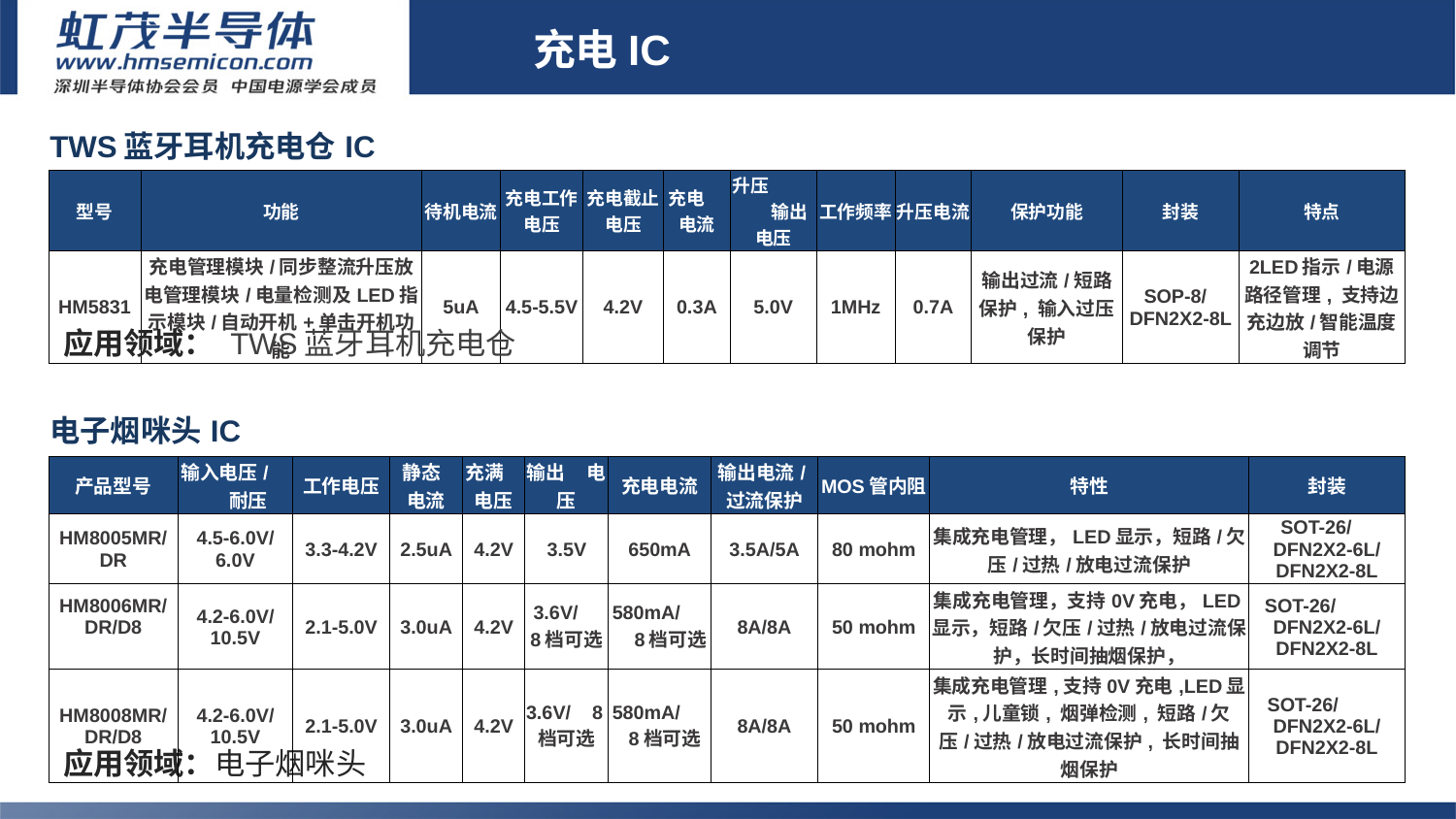

充电IC
| TWS蓝牙耳机充电仓IC |  |  |  |  |  |  |  |  |  |  |  |
| --- | --- | --- | --- | --- | --- | --- | --- | --- | --- | --- | --- |
| 型号 | 功能 | 待机电流 | 充电工作电压 | 充电截止 电压 | 充电 电流 | 升压 输出电压 | 工作频率 | 升压电流 | 保护功能 | 封装 | 特点 |
| HM5831 | 充电管理模块/同步整流升压放电管理模块/电量检测及LED指示模块/自动开机+单击开机功能 | 5uA | 4.5-5.5V | 4.2V | 0.3A | 5.0V | 1MHz | 0.7A | 输出过流/短路保护, 输入过压保护 | SOP-8/ DFN2X2-8L | 2LED指示/电源路径管理, 支持边充边放/智能温度调节 |
# 充电IC
应用领域： TWS蓝牙耳机充电仓

| 电子烟咪头IC |  |  |  |  |  |  |  |  |  |  |
| --- | --- | --- | --- | --- | --- | --- | --- | --- | --- | --- |
| 产品型号 | 输入电压/ 耐压 | 工作电压 | 静态 电流 | 充满 电压 | 输出 电压 | 充电电流 | 输出电流/ 过流保护 | MOS管内阻 | 特性 | 封装 |
| HM8005MR/DR | 4.5-6.0V/ 6.0V | 3.3-4.2V | 2.5uA | 4.2V | 3.5V | 650mA | 3.5A/5A | 80 mohm | 集成充电管理，LED显示，短路/欠压/过热/放电过流保护 | SOT-26/ DFN2X2-6L/ DFN2X2-8L |
| HM8006MR/DR/D8 | 4.2-6.0V/ 10.5V | 2.1-5.0V | 3.0uA | 4.2V | 3.6V/ 8档可选 | 580mA/ 8档可选 | 8A/8A | 50 mohm | 集成充电管理，支持0V充电，LED显示，短路/欠压/过热/放电过流保护，长时间抽烟保护， | SOT-26/ DFN2X2-6L/ DFN2X2-8L |
| HM8008MR/DR/D8 | 4.2-6.0V/ 10.5V | 2.1-5.0V | 3.0uA | 4.2V | 3.6V/ 8档可选 | 580mA/ 8档可选 | 8A/8A | 50 mohm | 集成充电管理,支持0V充电,LED显示,儿童锁, 烟弹检测, 短路/欠压/过热/放电过流保护, 长时间抽烟保护 | SOT-26/ DFN2X2-6L/ DFN2X2-8L |
应用领域：电子烟咪头